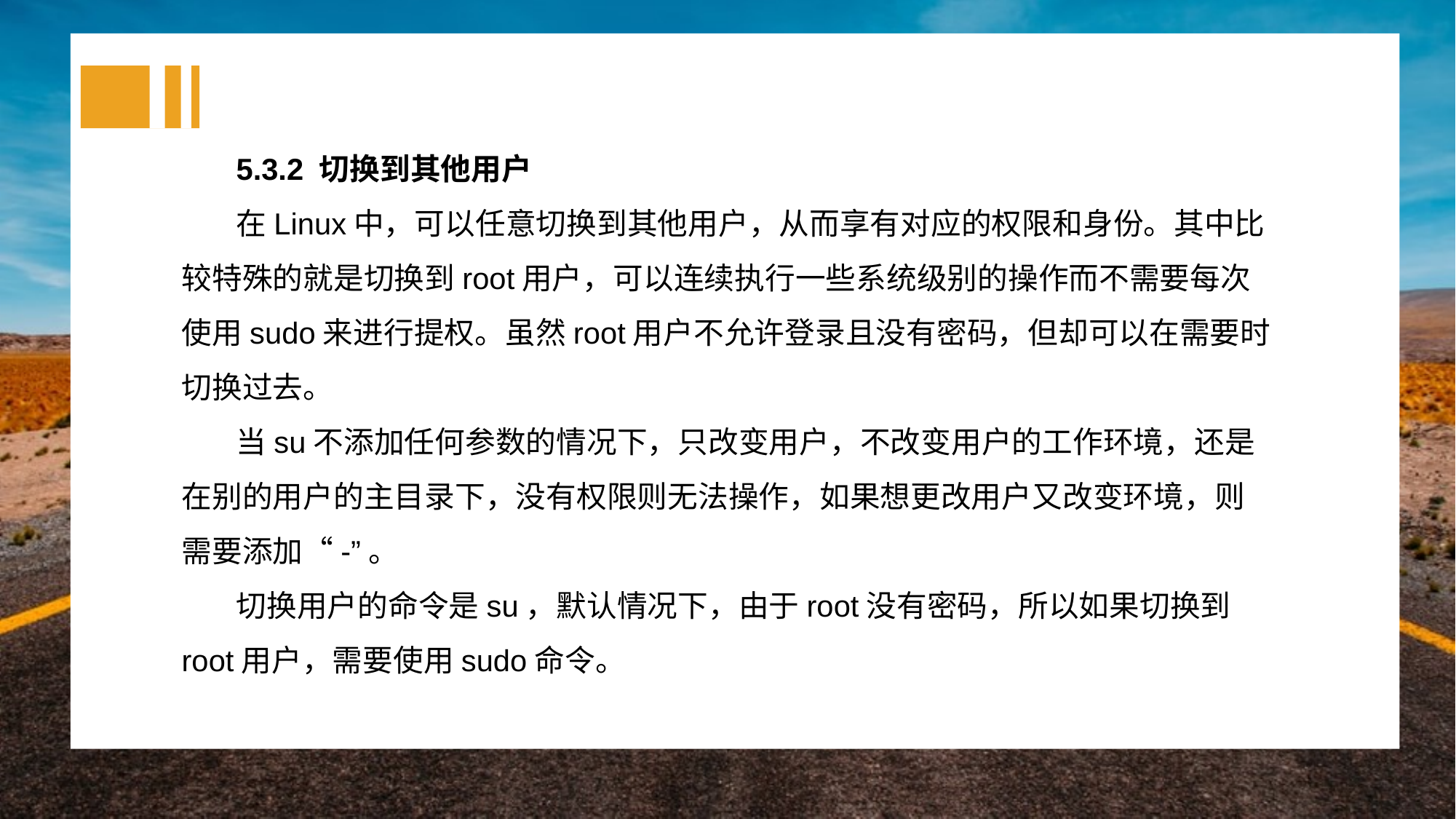

5.3.2 切换到其他用户
在Linux中，可以任意切换到其他用户，从而享有对应的权限和身份。其中比较特殊的就是切换到root用户，可以连续执行一些系统级别的操作而不需要每次使用sudo来进行提权。虽然root用户不允许登录且没有密码，但却可以在需要时切换过去。
当su不添加任何参数的情况下，只改变用户，不改变用户的工作环境，还是在别的用户的主目录下，没有权限则无法操作，如果想更改用户又改变环境，则需要添加“-”。
切换用户的命令是su，默认情况下，由于root没有密码，所以如果切换到root用户，需要使用sudo命令。